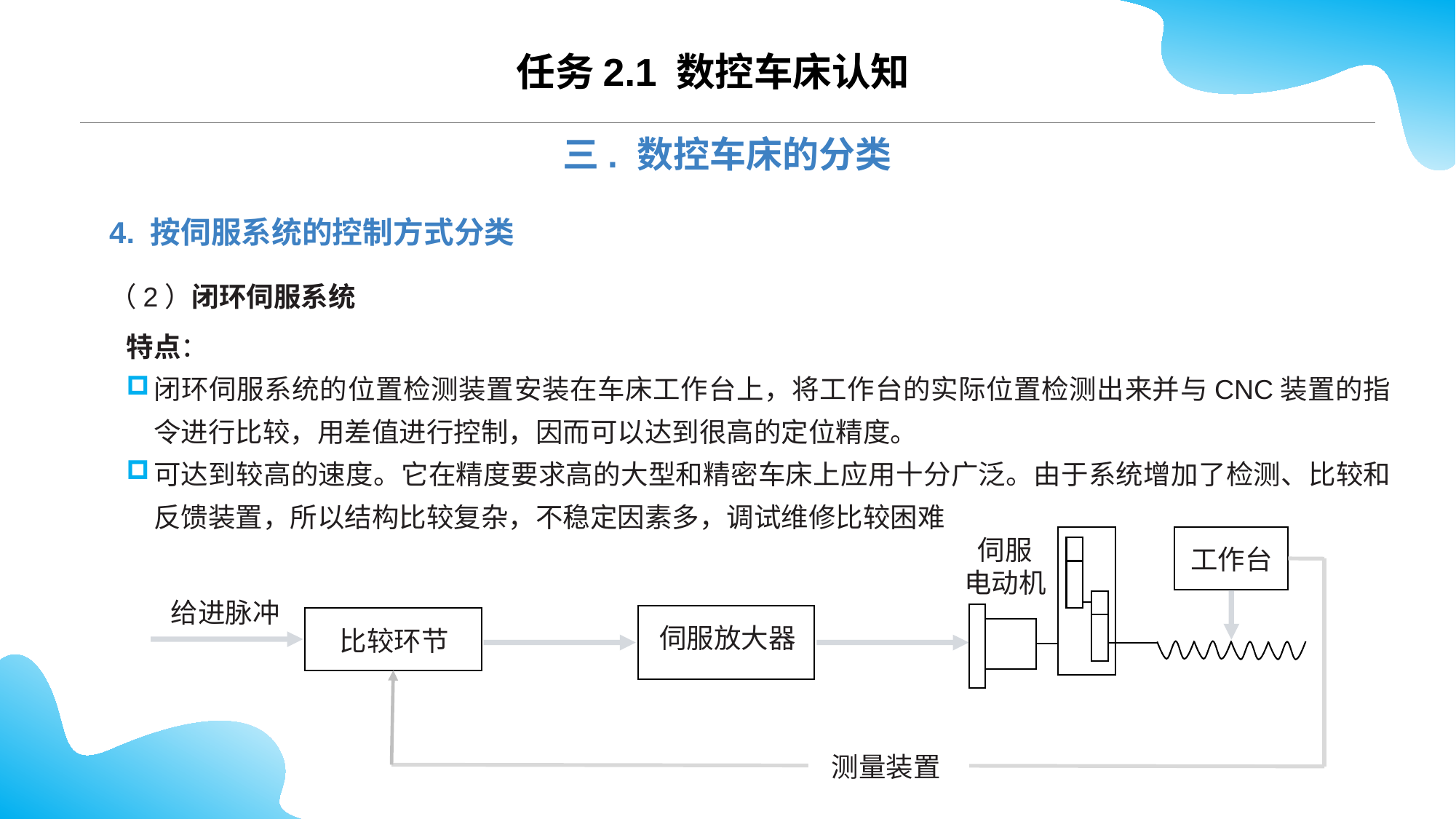

任务2.1 数控车床认知
三. 数控车床的分类
4. 按伺服系统的控制方式分类
（2）闭环伺服系统
特点：
闭环伺服系统的位置检测装置安装在车床工作台上，将工作台的实际位置检测出来并与CNC装置的指令进行比较，用差值进行控制，因而可以达到很高的定位精度。
可达到较高的速度。它在精度要求高的大型和精密车床上应用十分广泛。由于系统增加了检测、比较和反馈装置，所以结构比较复杂，不稳定因素多，调试维修比较困难
伺服
电动机

工作台

给进脉冲

伺服放大器

比较环节

测量装置